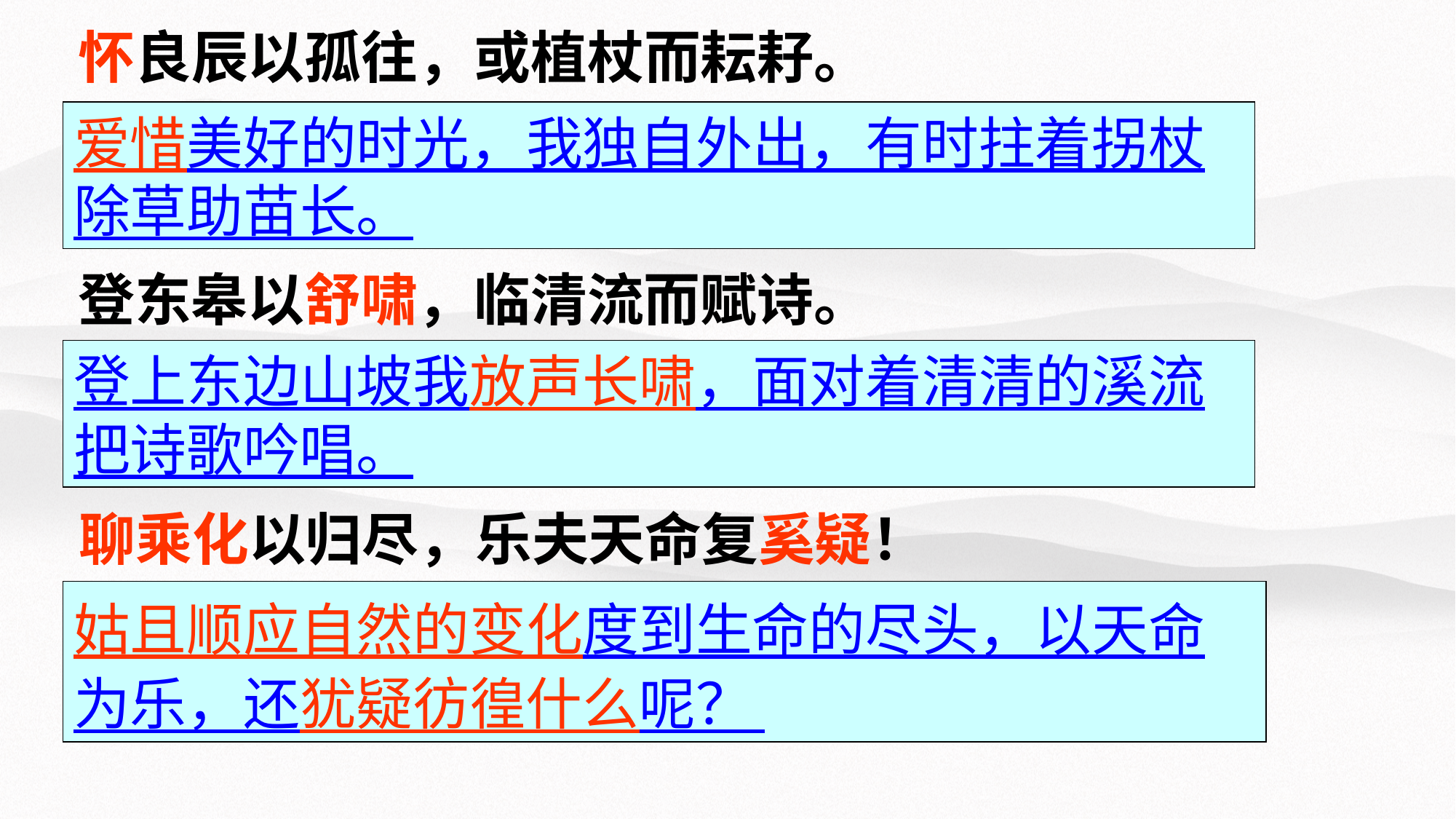

怀良辰以孤往，或植杖而耘耔。
爱惜美好的时光，我独自外出，有时拄着拐杖除草助苗长。
登东皋以舒啸，临清流而赋诗。
登上东边山坡我放声长啸，面对着清清的溪流把诗歌吟唱。
聊乘化以归尽，乐夫天命复奚疑！
姑且顺应自然的变化度到生命的尽头，以天命为乐，还犹疑彷徨什么呢？